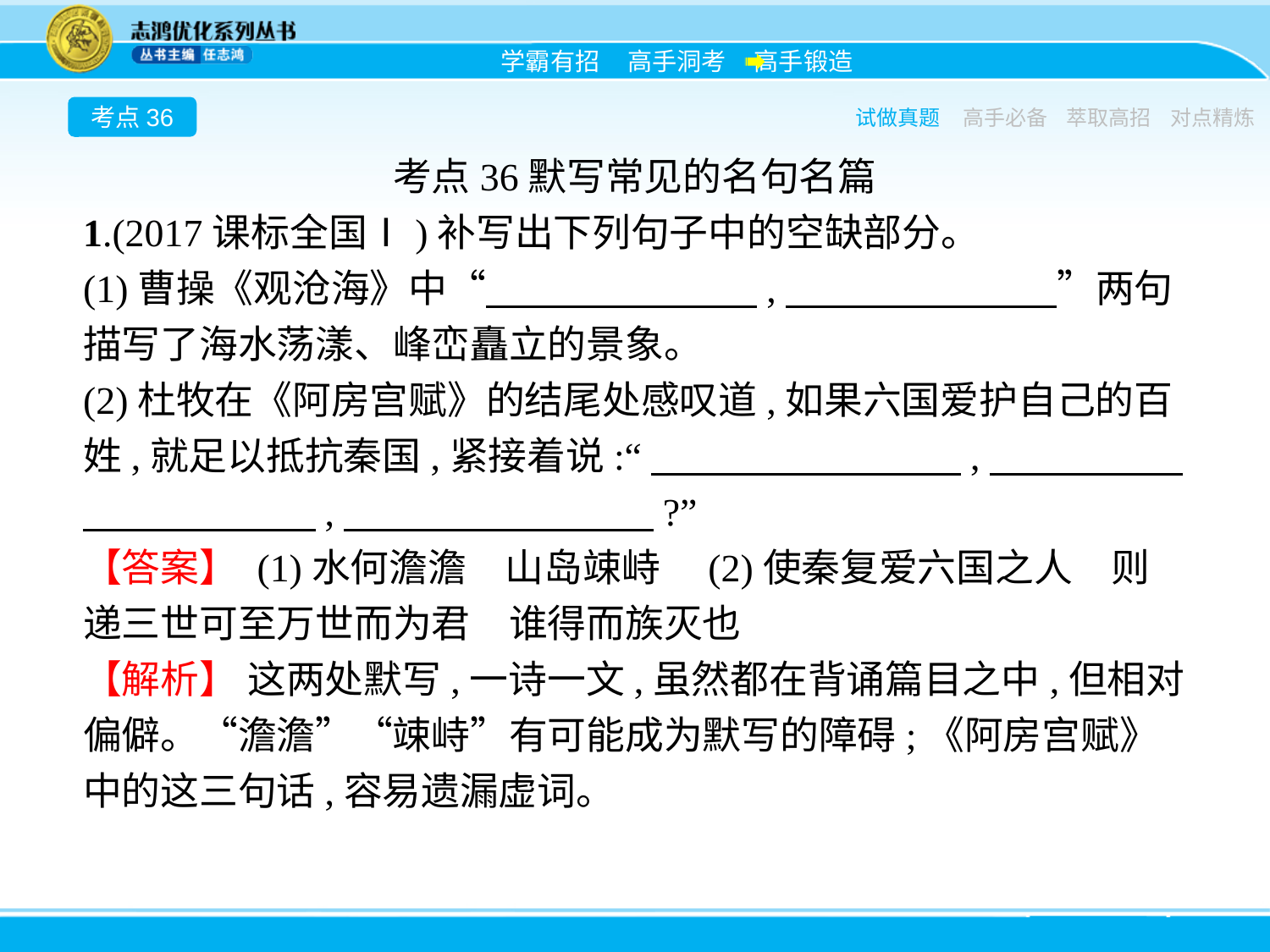

考点36
试做真题
高手必备
萃取高招
对点精炼
考点36默写常见的名句名篇
1.(2017课标全国Ⅰ)补写出下列句子中的空缺部分。
(1)曹操《观沧海》中“　　　　　　　,　　　　　　　”两句描写了海水荡漾、峰峦矗立的景象。
(2)杜牧在《阿房宫赋》的结尾处感叹道,如果六国爱护自己的百姓,就足以抵抗秦国,紧接着说:“　　　　　　　　,　　　　　　　　　　　,　　　　　　　　?”
【答案】 (1)水何澹澹　山岛竦峙　(2)使秦复爱六国之人　则递三世可至万世而为君　谁得而族灭也
【解析】 这两处默写,一诗一文,虽然都在背诵篇目之中,但相对偏僻。“澹澹”“竦峙”有可能成为默写的障碍;《阿房宫赋》中的这三句话,容易遗漏虚词。